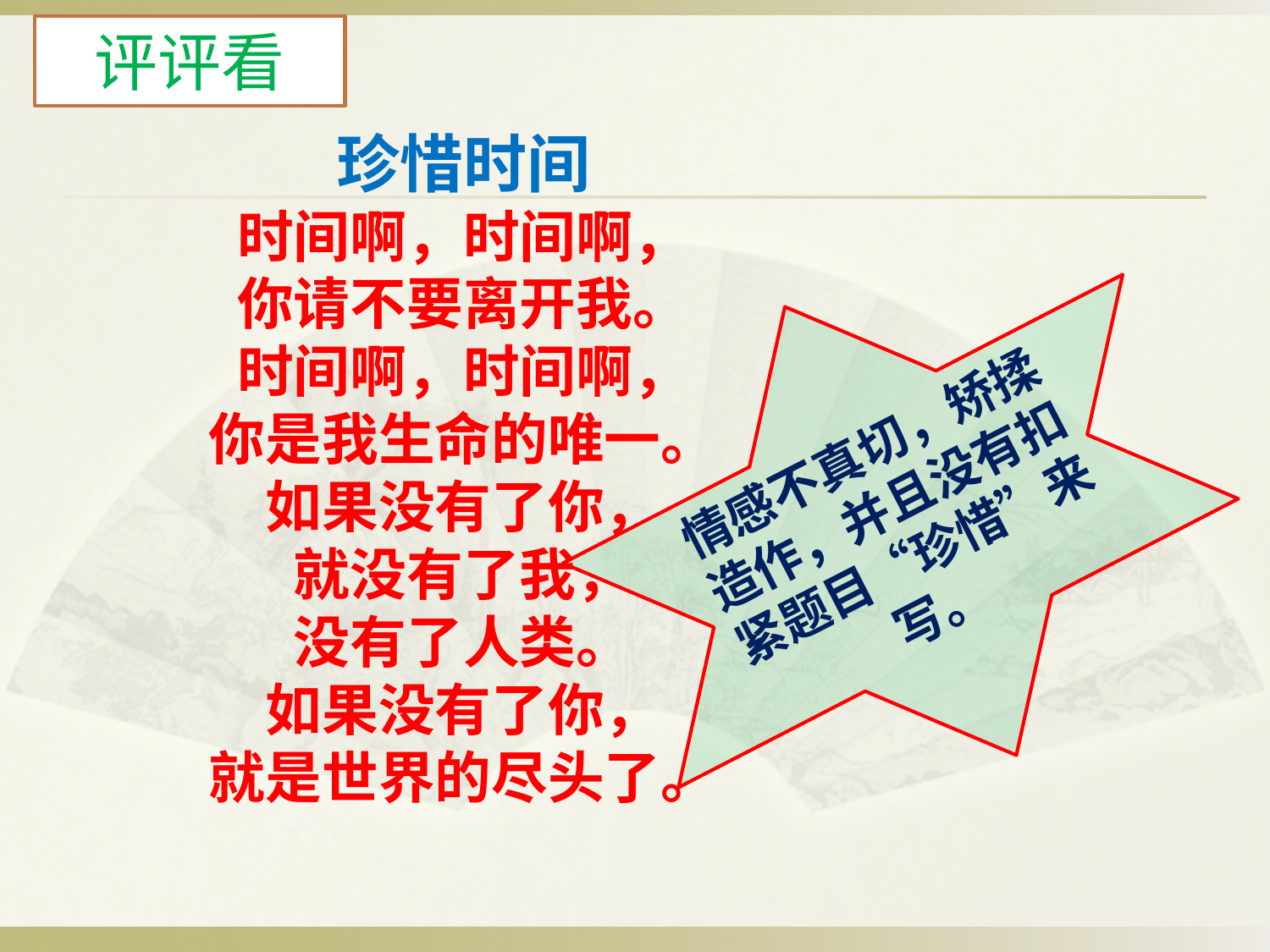

评评看
珍惜时间
时间啊，时间啊，
你请不要离开我。
时间啊，时间啊，
你是我生命的唯一。
如果没有了你，
就没有了我，
没有了人类。
如果没有了你，
就是世界的尽头了。
情感不真切，矫揉造作，并且没有扣紧题目“珍惜”来写。